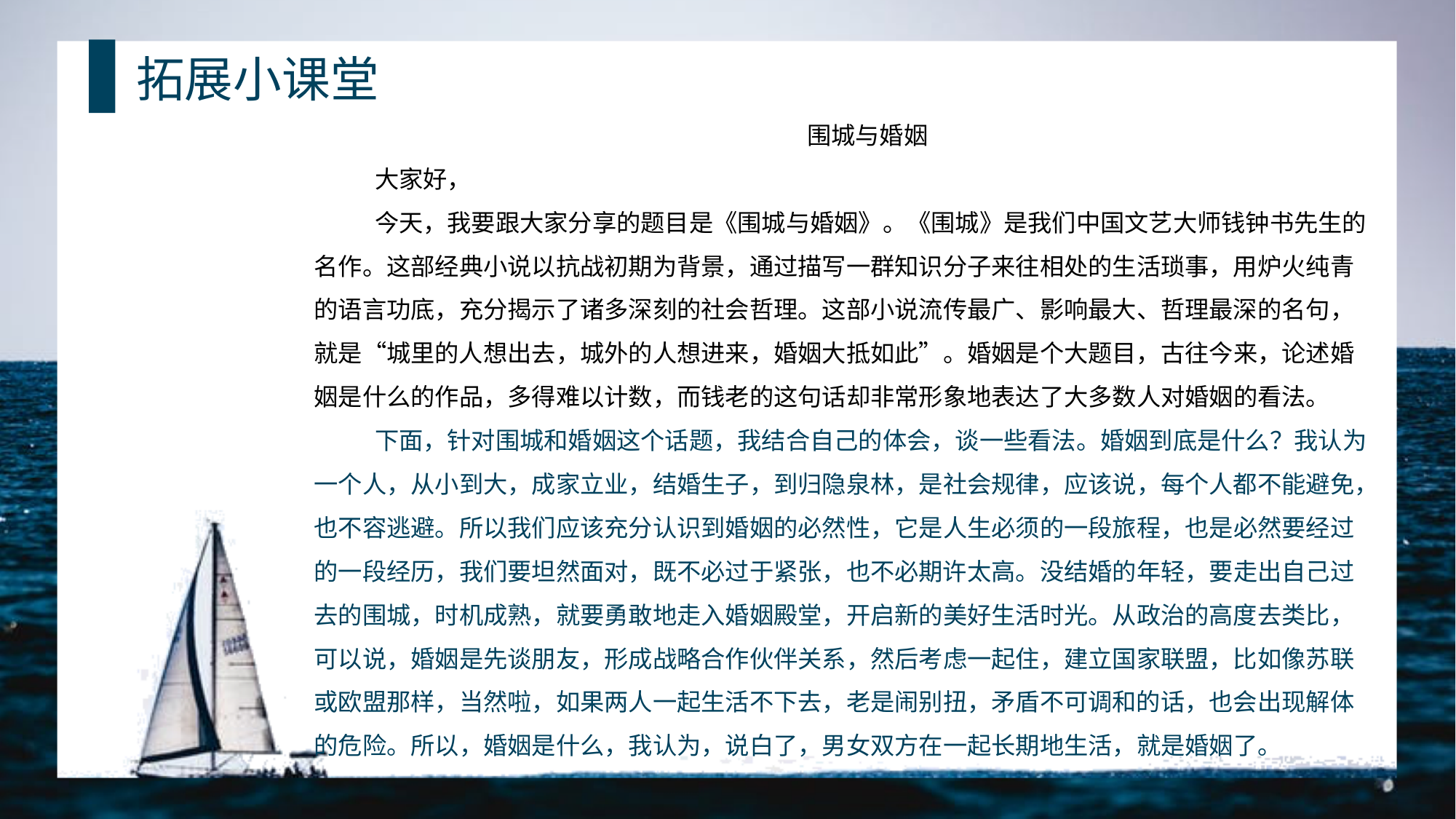

拓展小课堂
围城与婚姻
大家好，
今天，我要跟大家分享的题目是《围城与婚姻》。《围城》是我们中国文艺大师钱钟书先生的名作。这部经典小说以抗战初期为背景，通过描写一群知识分子来往相处的生活琐事，用炉火纯青的语言功底，充分揭示了诸多深刻的社会哲理。这部小说流传最广、影响最大、哲理最深的名句，就是“城里的人想出去，城外的人想进来，婚姻大抵如此”。婚姻是个大题目，古往今来，论述婚姻是什么的作品，多得难以计数，而钱老的这句话却非常形象地表达了大多数人对婚姻的看法。
下面，针对围城和婚姻这个话题，我结合自己的体会，谈一些看法。婚姻到底是什么？我认为一个人，从小到大，成家立业，结婚生子，到归隐泉林，是社会规律，应该说，每个人都不能避免，也不容逃避。所以我们应该充分认识到婚姻的必然性，它是人生必须的一段旅程，也是必然要经过的一段经历，我们要坦然面对，既不必过于紧张，也不必期许太高。没结婚的年轻，要走出自己过去的围城，时机成熟，就要勇敢地走入婚姻殿堂，开启新的美好生活时光。从政治的高度去类比，可以说，婚姻是先谈朋友，形成战略合作伙伴关系，然后考虑一起住，建立国家联盟，比如像苏联或欧盟那样，当然啦，如果两人一起生活不下去，老是闹别扭，矛盾不可调和的话，也会出现解体的危险。所以，婚姻是什么，我认为，说白了，男女双方在一起长期地生活，就是婚姻了。